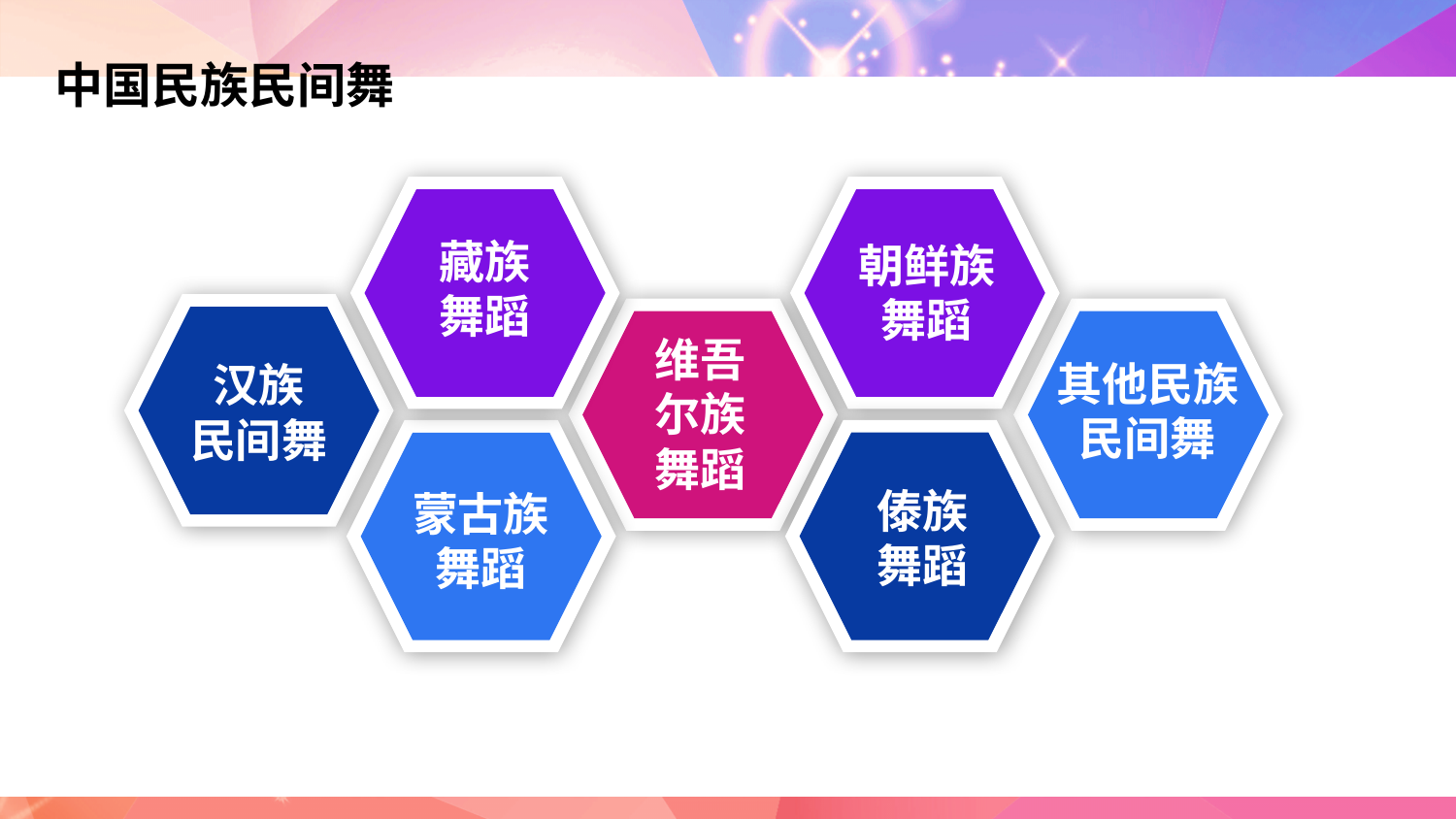

中国民族民间舞

藏族舞蹈

朝鲜族舞蹈

汉族
民间舞

维吾尔族舞蹈

其他民族
民间舞

傣族舞蹈

蒙古族舞蹈